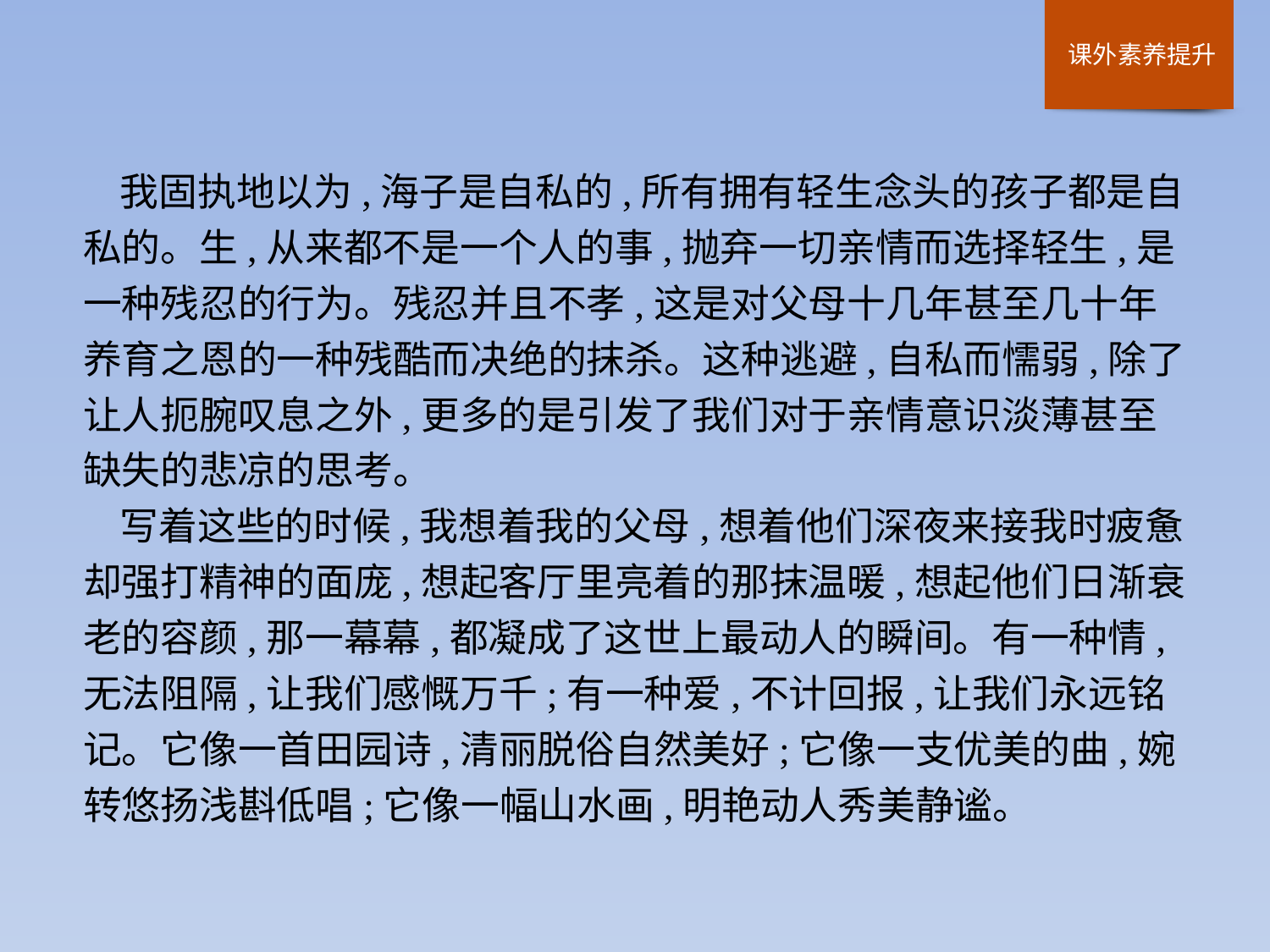

我固执地以为,海子是自私的,所有拥有轻生念头的孩子都是自私的。生,从来都不是一个人的事,抛弃一切亲情而选择轻生,是一种残忍的行为。残忍并且不孝,这是对父母十几年甚至几十年养育之恩的一种残酷而决绝的抹杀。这种逃避,自私而懦弱,除了让人扼腕叹息之外,更多的是引发了我们对于亲情意识淡薄甚至缺失的悲凉的思考。
写着这些的时候,我想着我的父母,想着他们深夜来接我时疲惫却强打精神的面庞,想起客厅里亮着的那抹温暖,想起他们日渐衰老的容颜,那一幕幕,都凝成了这世上最动人的瞬间。有一种情,无法阻隔,让我们感慨万千;有一种爱,不计回报,让我们永远铭记。它像一首田园诗,清丽脱俗自然美好;它像一支优美的曲,婉转悠扬浅斟低唱;它像一幅山水画,明艳动人秀美静谧。